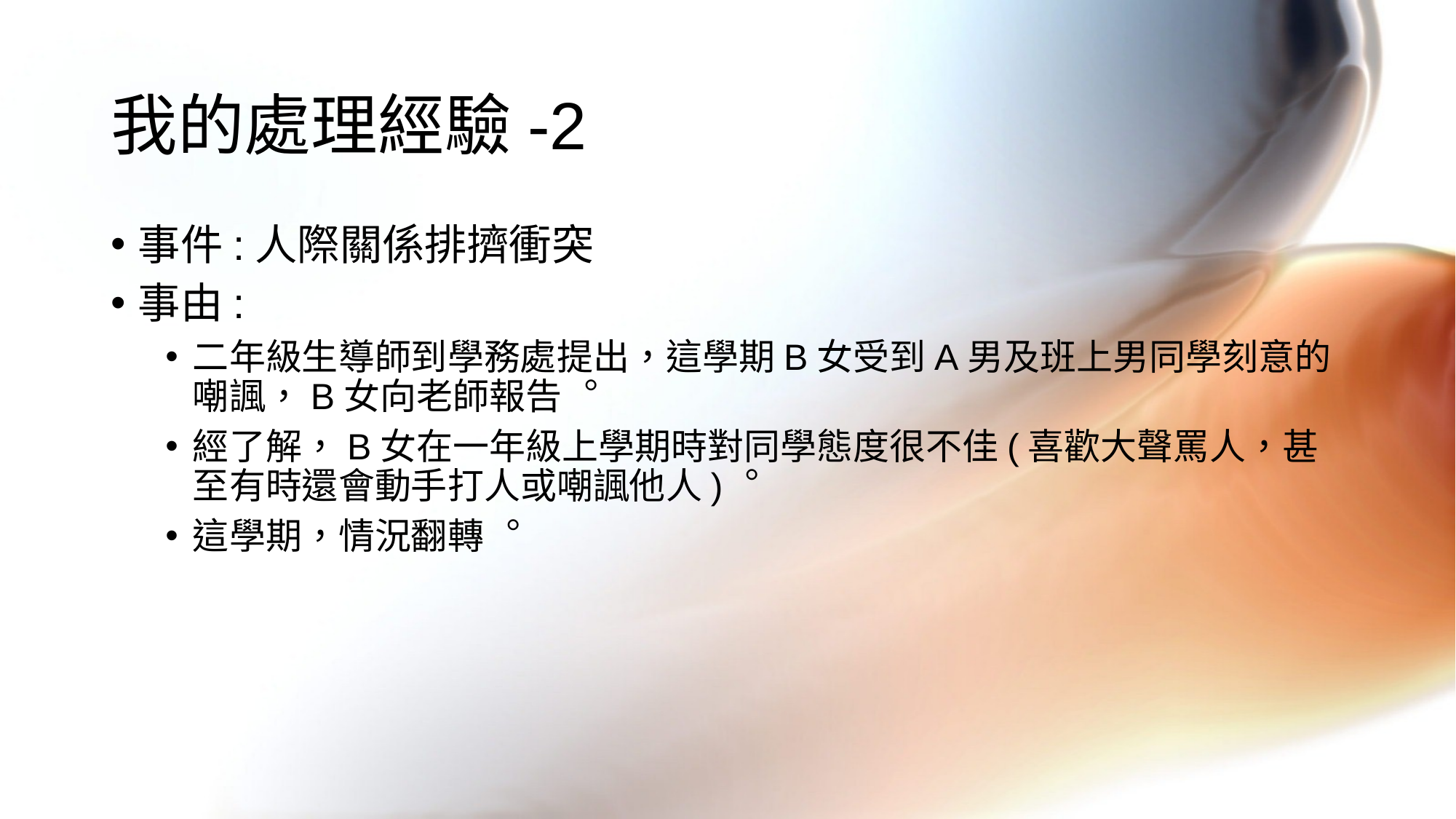

# 我的處理經驗-2
事件:人際關係排擠衝突
事由:
二年級生導師到學務處提出，這學期B女受到A男及班上男同學刻意的嘲諷，B女向老師報告︒
經了解，B女在一年級上學期時對同學態度很不佳(喜歡大聲罵人，甚至有時還會動手打人或嘲諷他人)︒
這學期，情況翻轉︒